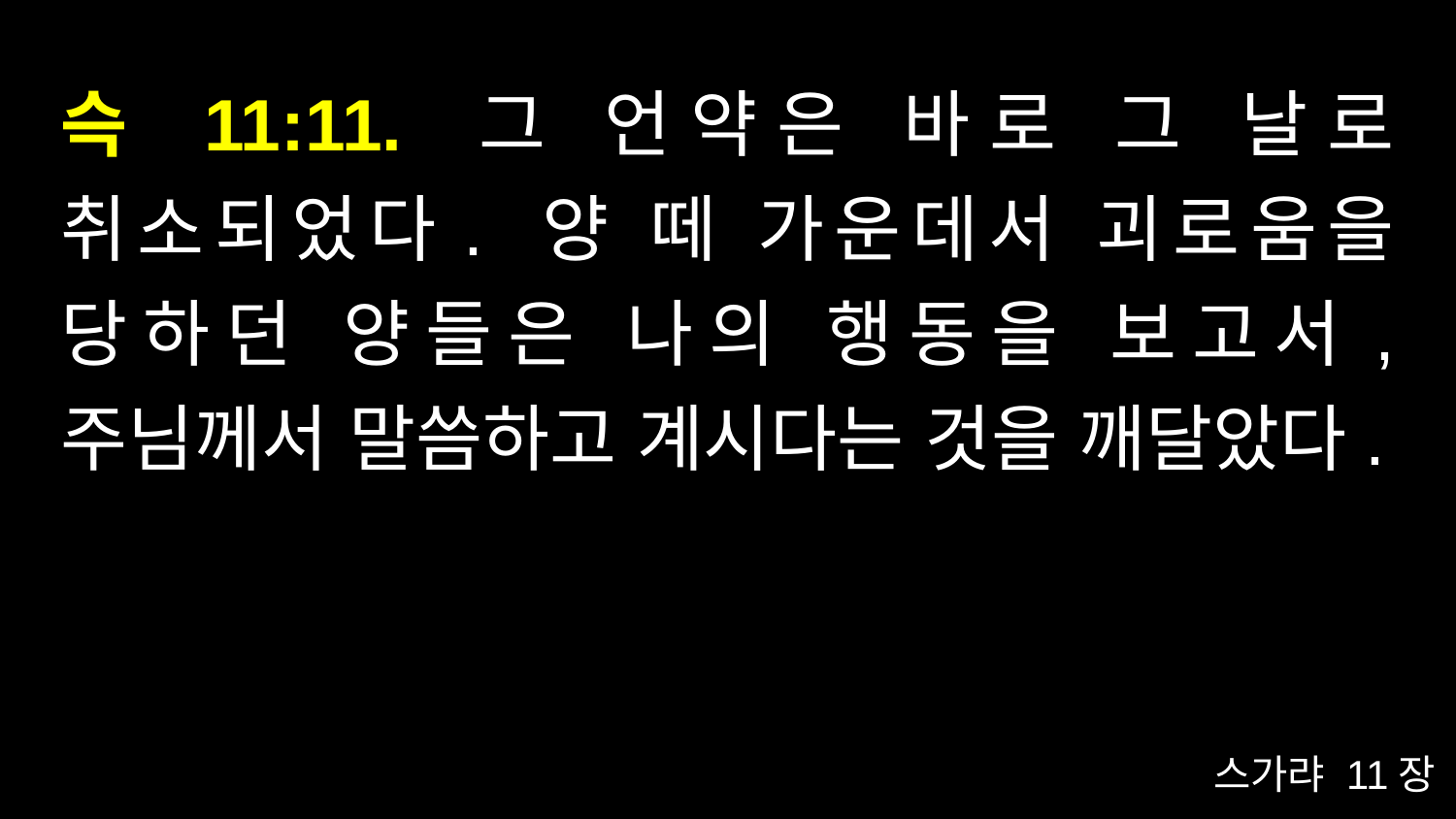

# 슥 11:11. 그 언약은 바로 그 날로 취소되었다. 양 떼 가운데서 괴로움을 당하던 양들은 나의 행동을 보고서, 주님께서 말씀하고 계시다는 것을 깨달았다.
스가랴 11장